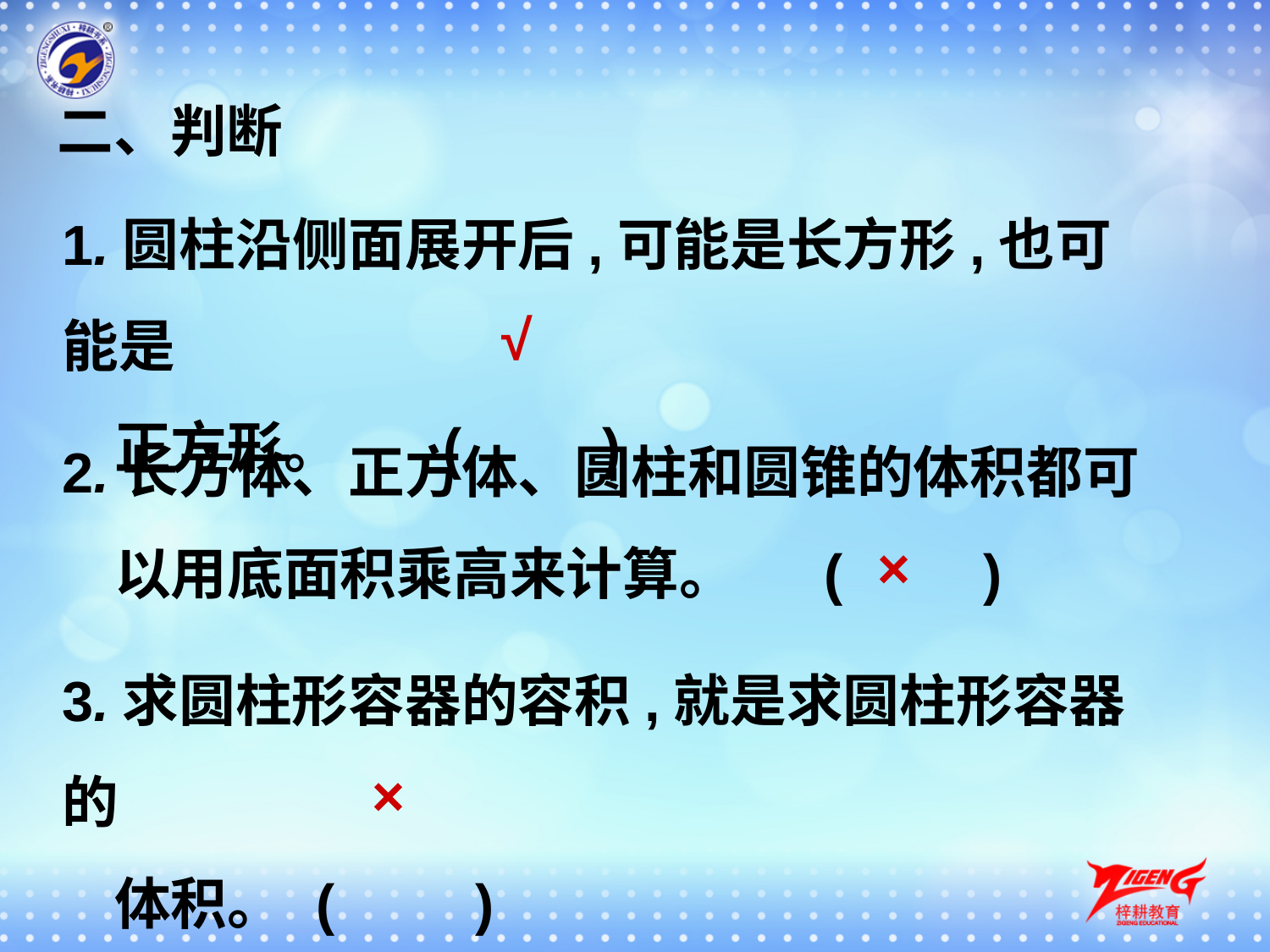

二、判断
1.圆柱沿侧面展开后,可能是长方形,也可能是
   正方形。	(　　)
√
2.长方体、正方体、圆柱和圆锥的体积都可
   以用底面积乘高来计算。	(　　)
×
3.求圆柱形容器的容积,就是求圆柱形容器的
   体积。	(　　)
×